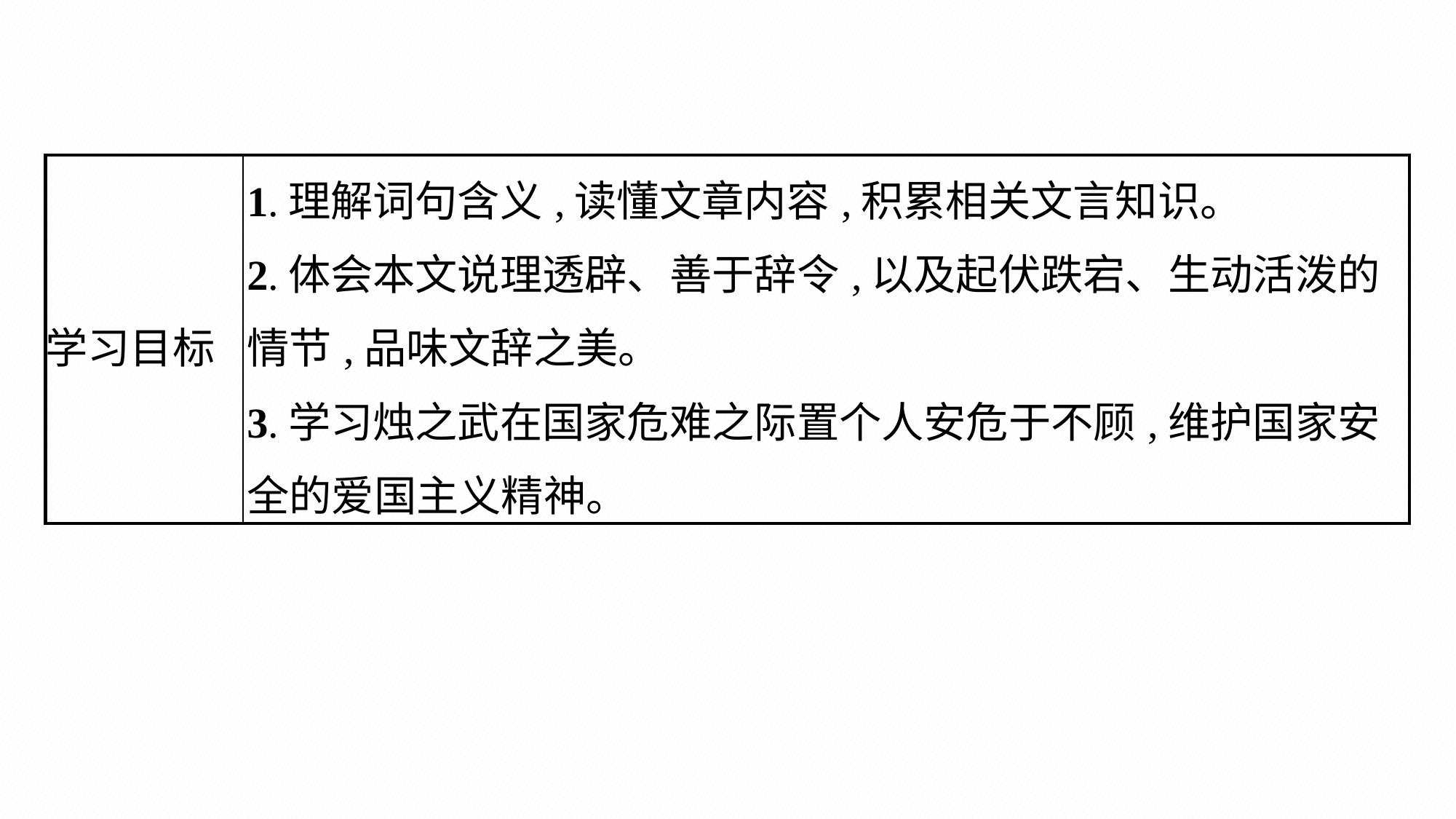

| 学习目标 | 1.理解词句含义,读懂文章内容,积累相关文言知识。 2.体会本文说理透辟、善于辞令,以及起伏跌宕、生动活泼的情节,品味文辞之美。 3.学习烛之武在国家危难之际置个人安危于不顾,维护国家安全的爱国主义精神。 |
| --- | --- |